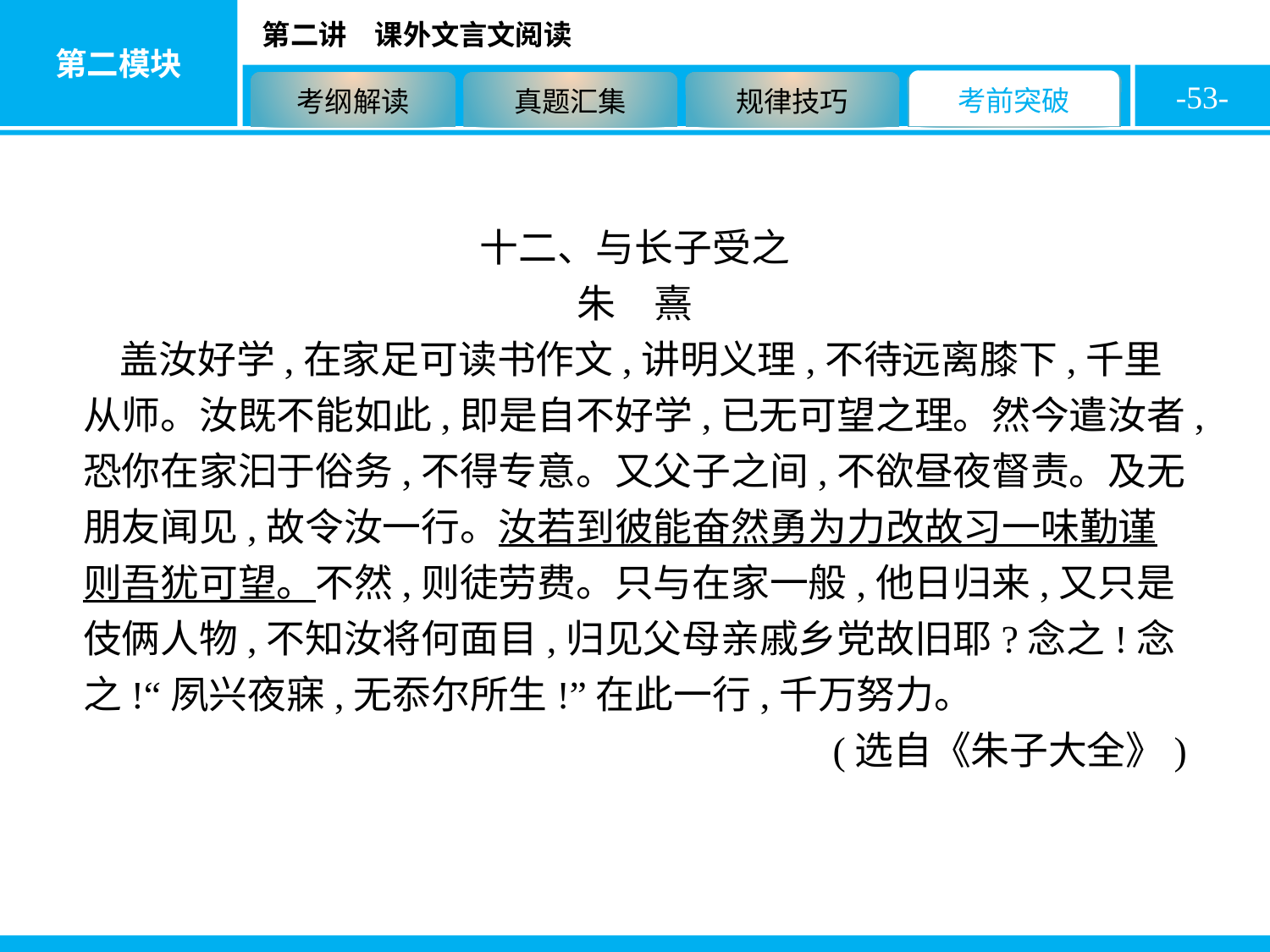

-53-
十二、与长子受之
朱　熹
盖汝好学,在家足可读书作文,讲明义理,不待远离膝下,千里从师。汝既不能如此,即是自不好学,已无可望之理。然今遣汝者,恐你在家汩于俗务,不得专意。又父子之间,不欲昼夜督责。及无朋友闻见,故令汝一行。汝若到彼能奋然勇为力改故习一味勤谨则吾犹可望。不然,则徒劳费。只与在家一般,他日归来,又只是伎俩人物,不知汝将何面目,归见父母亲戚乡党故旧耶?念之!念之!“夙兴夜寐,无忝尔所生!”在此一行,千万努力。
(选自《朱子大全》)